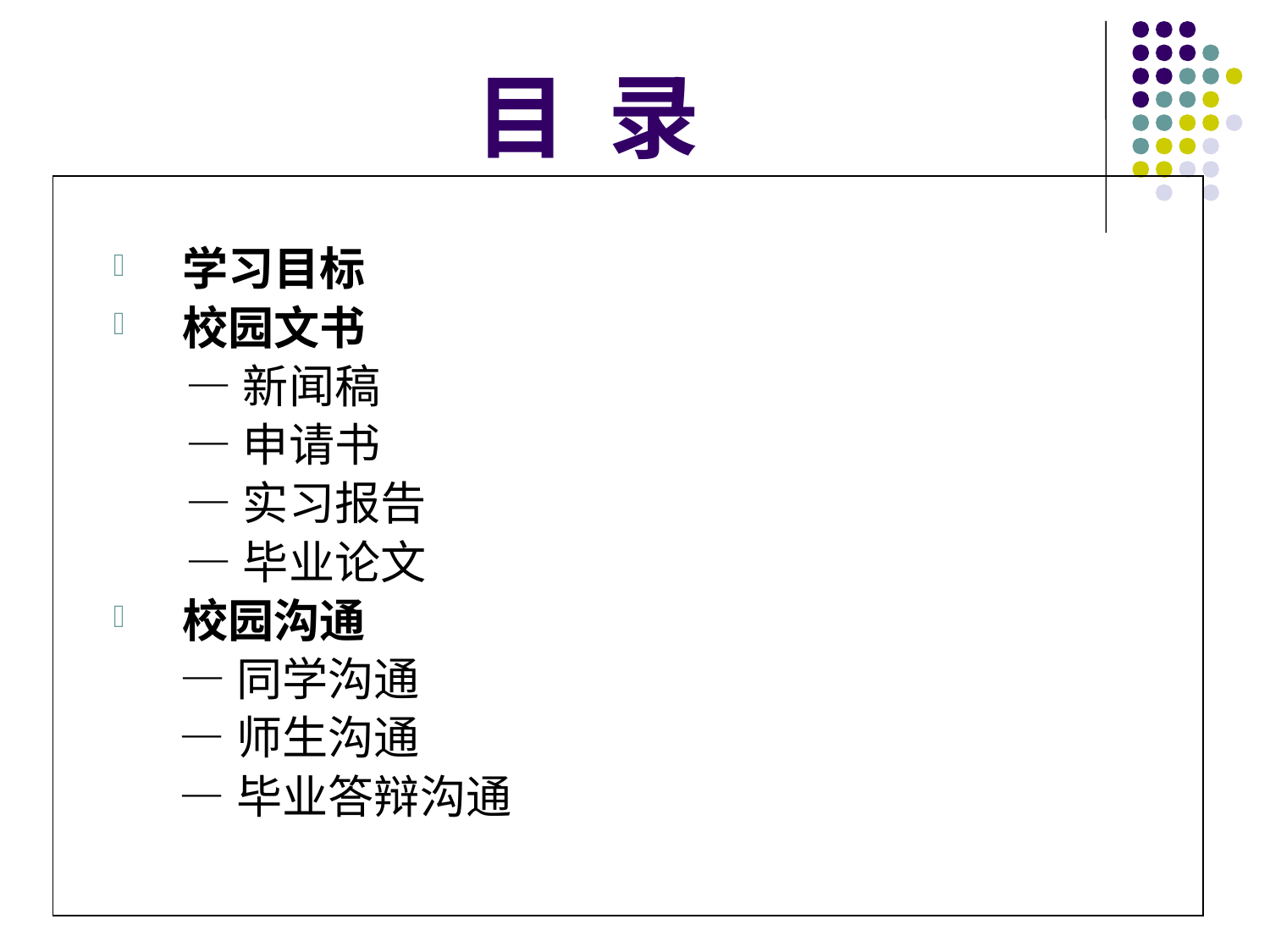

# 目  录

学习目标
校园文书
       —新闻稿
       —申请书
       —实习报告
       —毕业论文
校园沟通
           —同学沟通
           —师生沟通
           —毕业答辩沟通